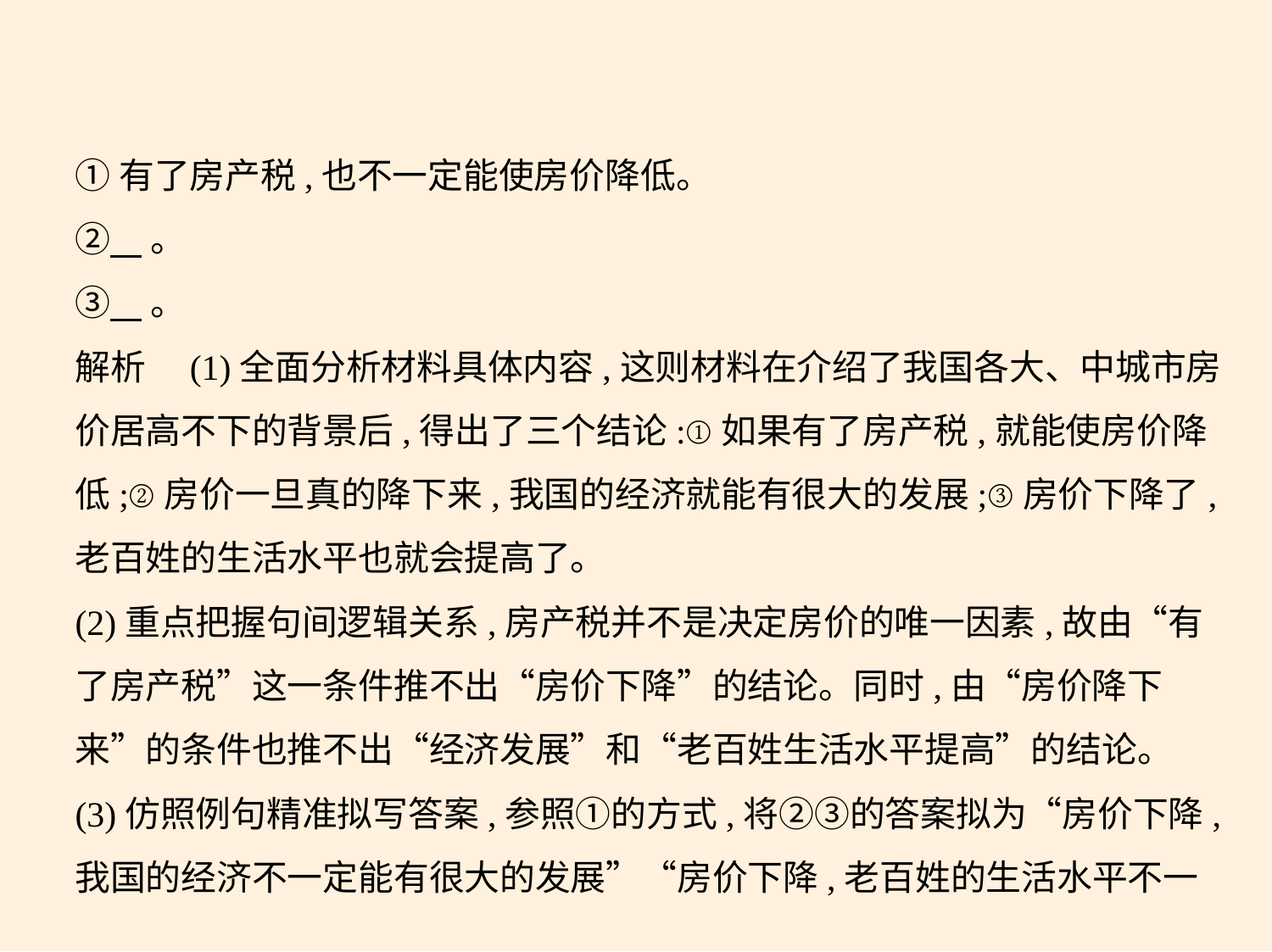

①有了房产税,也不一定能使房价降低。
②    。
③    。
解析　(1)全面分析材料具体内容,这则材料在介绍了我国各大、中城市房
价居高不下的背景后,得出了三个结论:①如果有了房产税,就能使房价降
低;②房价一旦真的降下来,我国的经济就能有很大的发展;③房价下降了,
老百姓的生活水平也就会提高了。
(2)重点把握句间逻辑关系,房产税并不是决定房价的唯一因素,故由“有
了房产税”这一条件推不出“房价下降”的结论。同时,由“房价降下
来”的条件也推不出“经济发展”和“老百姓生活水平提高”的结论。
(3)仿照例句精准拟写答案,参照①的方式,将②③的答案拟为“房价下降,
我国的经济不一定能有很大的发展”“房价下降,老百姓的生活水平不一